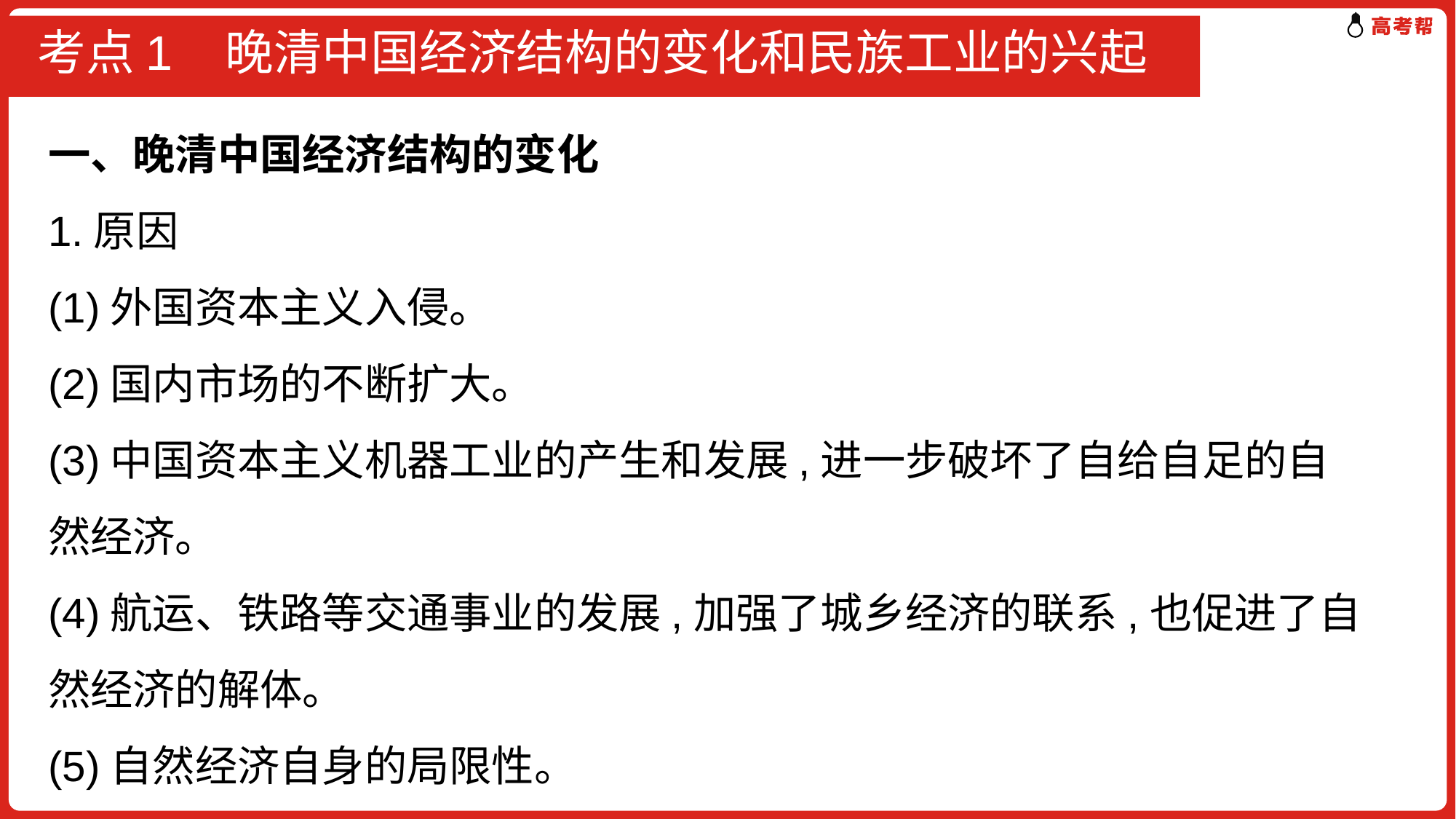

# 考点1   晚清中国经济结构的变化和民族工业的兴起
一、晚清中国经济结构的变化
1.原因
(1)外国资本主义入侵。
(2)国内市场的不断扩大。
(3)中国资本主义机器工业的产生和发展,进一步破坏了自给自足的自然经济。
(4)航运、铁路等交通事业的发展,加强了城乡经济的联系,也促进了自然经济的解体。
(5)自然经济自身的局限性。